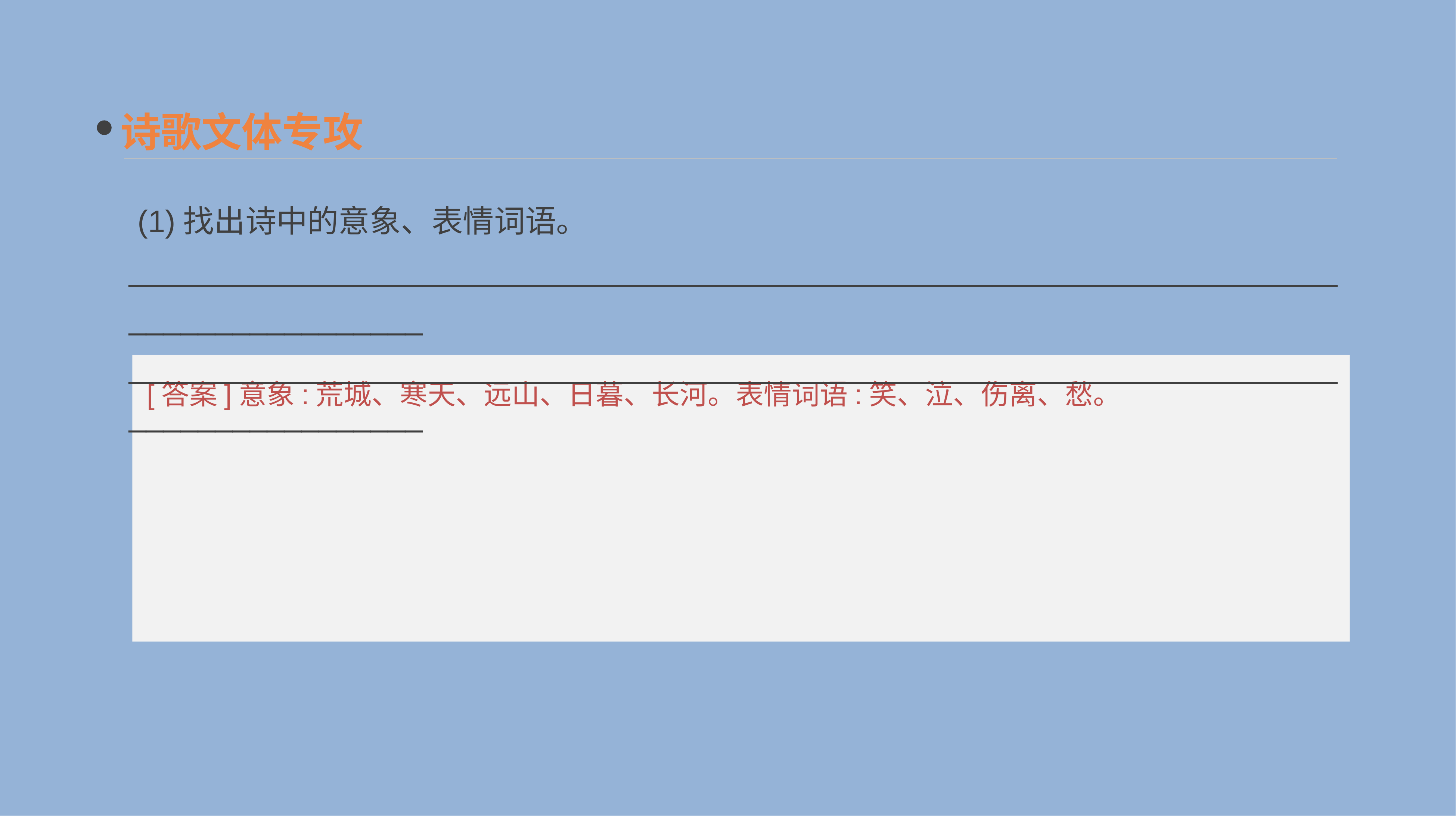

诗歌文体专攻

 (1)找出诗中的意象、表情词语。
_______________________________________________________________________________________
_______________________________________________________________________________________

[答案]意象:荒城、寒天、远山、日暮、长河。表情词语:笑、泣、伤离、愁。